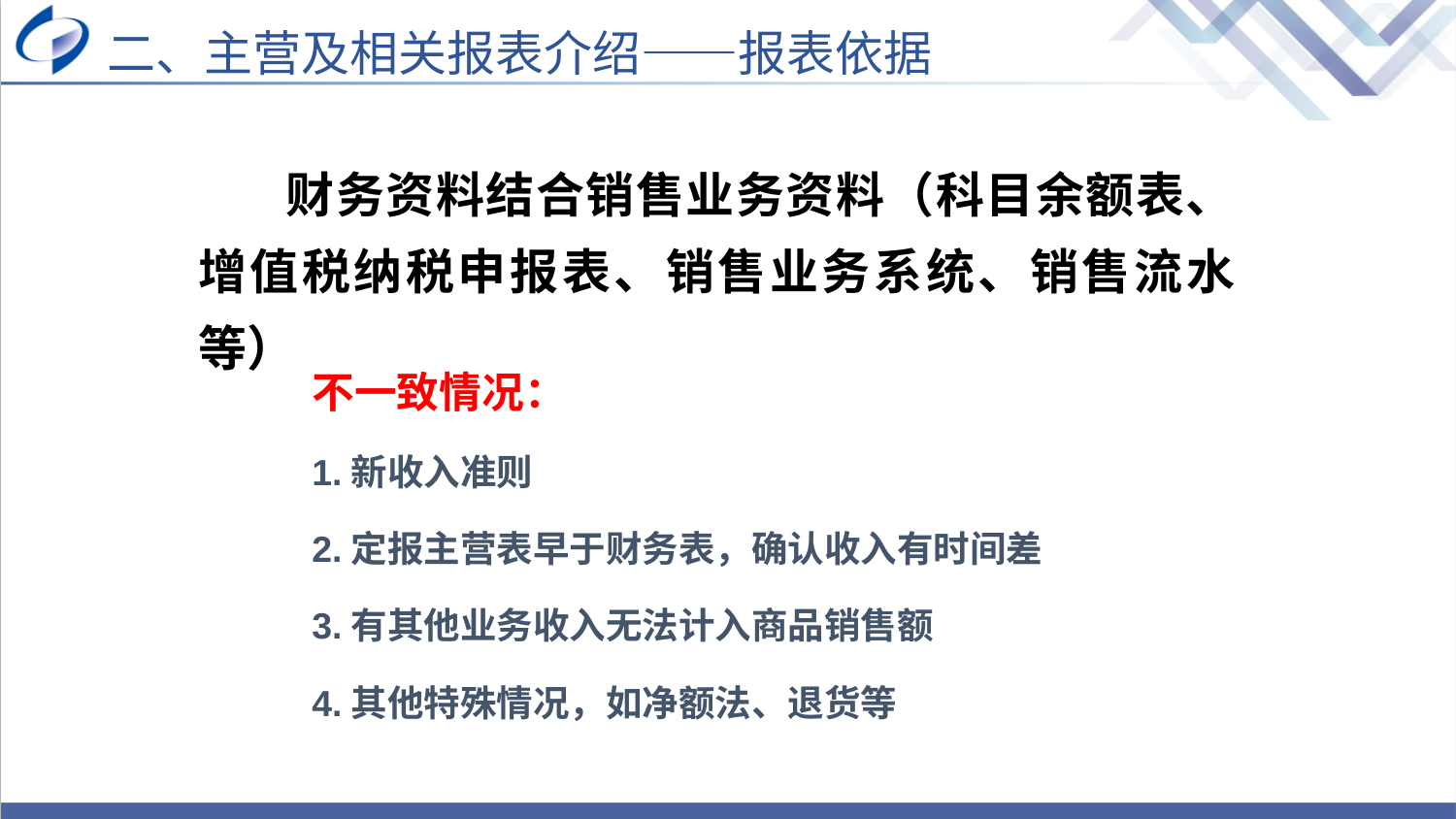

二、主营及相关报表介绍——报表依据
      财务资料结合销售业务资料（科目余额表、增值税纳税申报表、销售业务系统、销售流水等）
不一致情况：
1.新收入准则
2.定报主营表早于财务表，确认收入有时间差
3.有其他业务收入无法计入商品销售额
4.其他特殊情况，如净额法、退货等